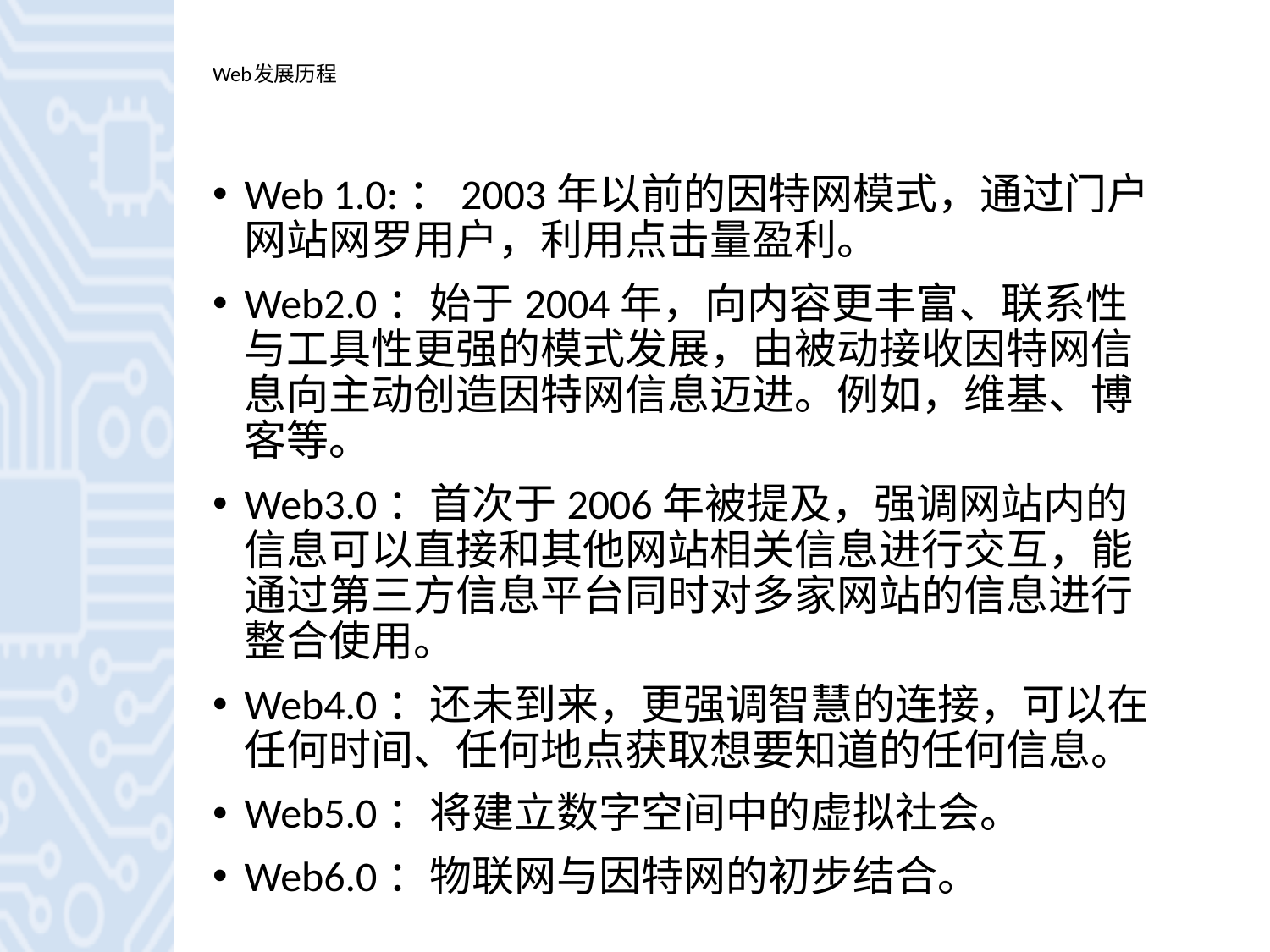

# Web发展历程
Web 1.0:：2003年以前的因特网模式，通过门户网站网罗用户，利用点击量盈利。
Web2.0：始于2004年，向内容更丰富、联系性与工具性更强的模式发展，由被动接收因特网信息向主动创造因特网信息迈进。例如，维基、博客等。
Web3.0：首次于2006年被提及，强调网站内的信息可以直接和其他网站相关信息进行交互，能通过第三方信息平台同时对多家网站的信息进行整合使用。
Web4.0：还未到来，更强调智慧的连接，可以在任何时间、任何地点获取想要知道的任何信息。
Web5.0：将建立数字空间中的虚拟社会。
Web6.0：物联网与因特网的初步结合。